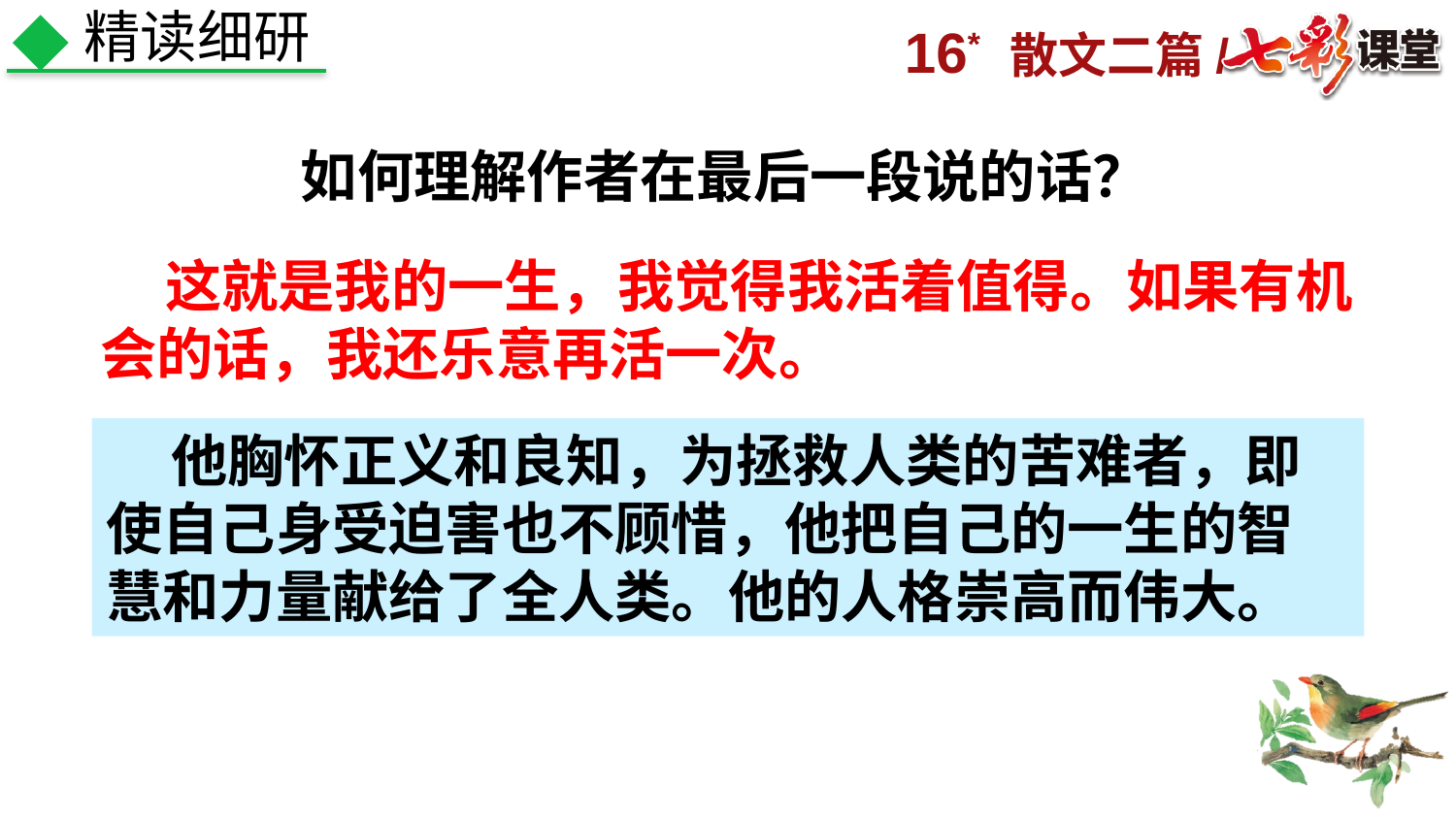

精读细研

如何理解作者在最后一段说的话？
    这就是我的一生，我觉得我活着值得。如果有机会的话，我还乐意再活一次。
    他胸怀正义和良知，为拯救人类的苦难者，即使自己身受迫害也不顾惜，他把自己的一生的智慧和力量献给了全人类。他的人格崇高而伟大。